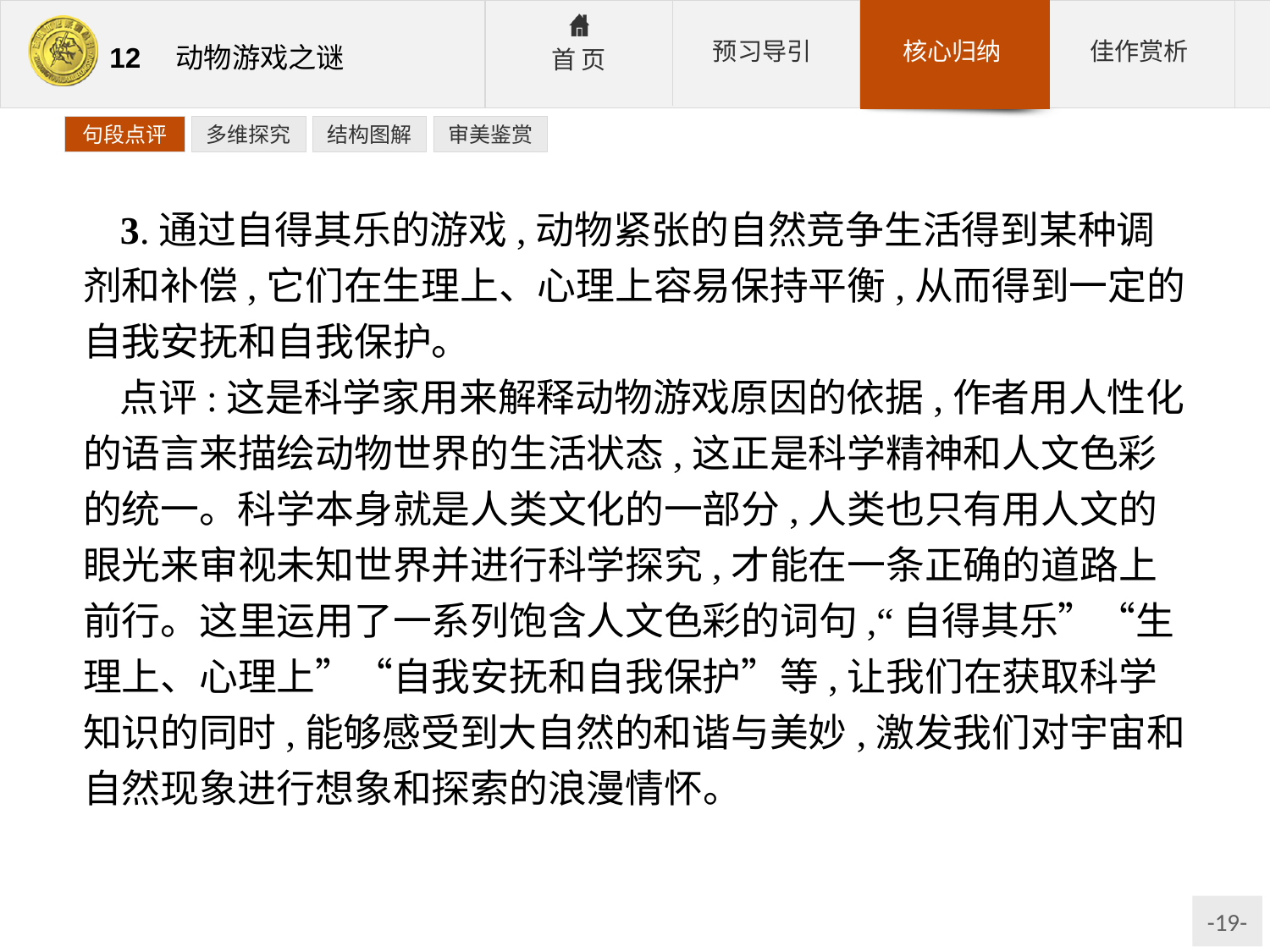

句段点评
多维探究
结构图解
审美鉴赏
3.通过自得其乐的游戏,动物紧张的自然竞争生活得到某种调剂和补偿,它们在生理上、心理上容易保持平衡,从而得到一定的自我安抚和自我保护。
点评:这是科学家用来解释动物游戏原因的依据,作者用人性化的语言来描绘动物世界的生活状态,这正是科学精神和人文色彩的统一。科学本身就是人类文化的一部分,人类也只有用人文的眼光来审视未知世界并进行科学探究,才能在一条正确的道路上前行。这里运用了一系列饱含人文色彩的词句,“自得其乐”“生理上、心理上”“自我安抚和自我保护”等,让我们在获取科学知识的同时,能够感受到大自然的和谐与美妙,激发我们对宇宙和自然现象进行想象和探索的浪漫情怀。